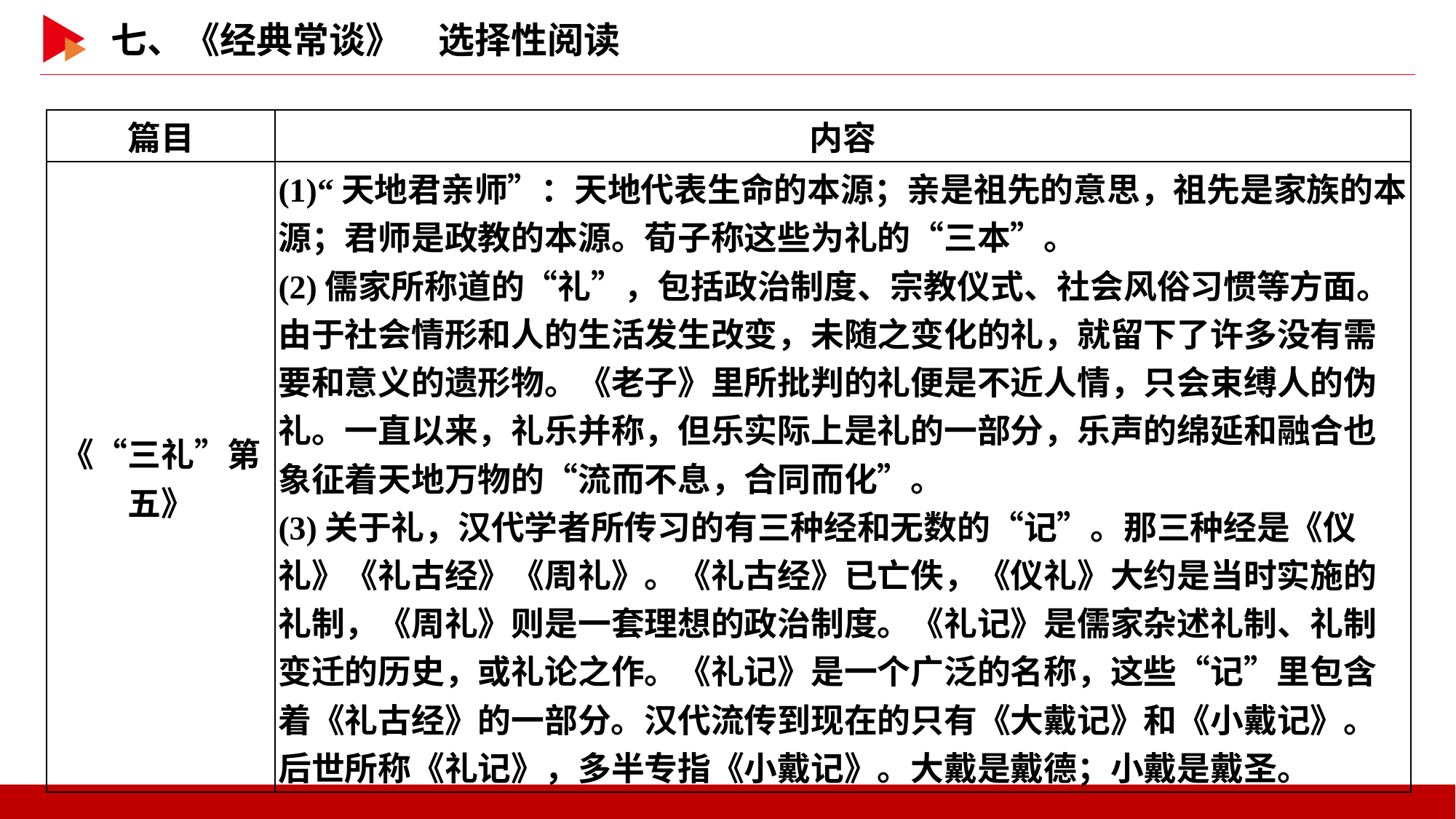

| 篇目 | 内容 |
| --- | --- |
| 《“三礼”第五》 | (1)“天地君亲师”：天地代表生命的本源；亲是祖先的意思，祖先是家族的本源；君师是政教的本源。荀子称这些为礼的“三本”。 (2)儒家所称道的“礼”，包括政治制度、宗教仪式、社会风俗习惯等方面。由于社会情形和人的生活发生改变，未随之变化的礼，就留下了许多没有需要和意义的遗形物。《老子》里所批判的礼便是不近人情，只会束缚人的伪礼。一直以来，礼乐并称，但乐实际上是礼的一部分，乐声的绵延和融合也象征着天地万物的“流而不息，合同而化”。 (3)关于礼，汉代学者所传习的有三种经和无数的“记”。那三种经是《仪礼》《礼古经》《周礼》。《礼古经》已亡佚，《仪礼》大约是当时实施的礼制，《周礼》则是一套理想的政治制度。《礼记》是儒家杂述礼制、礼制变迁的历史，或礼论之作。《礼记》是一个广泛的名称，这些“记”里包含着《礼古经》的一部分。汉代流传到现在的只有《大戴记》和《小戴记》。后世所称《礼记》，多半专指《小戴记》。大戴是戴德；小戴是戴圣。 |